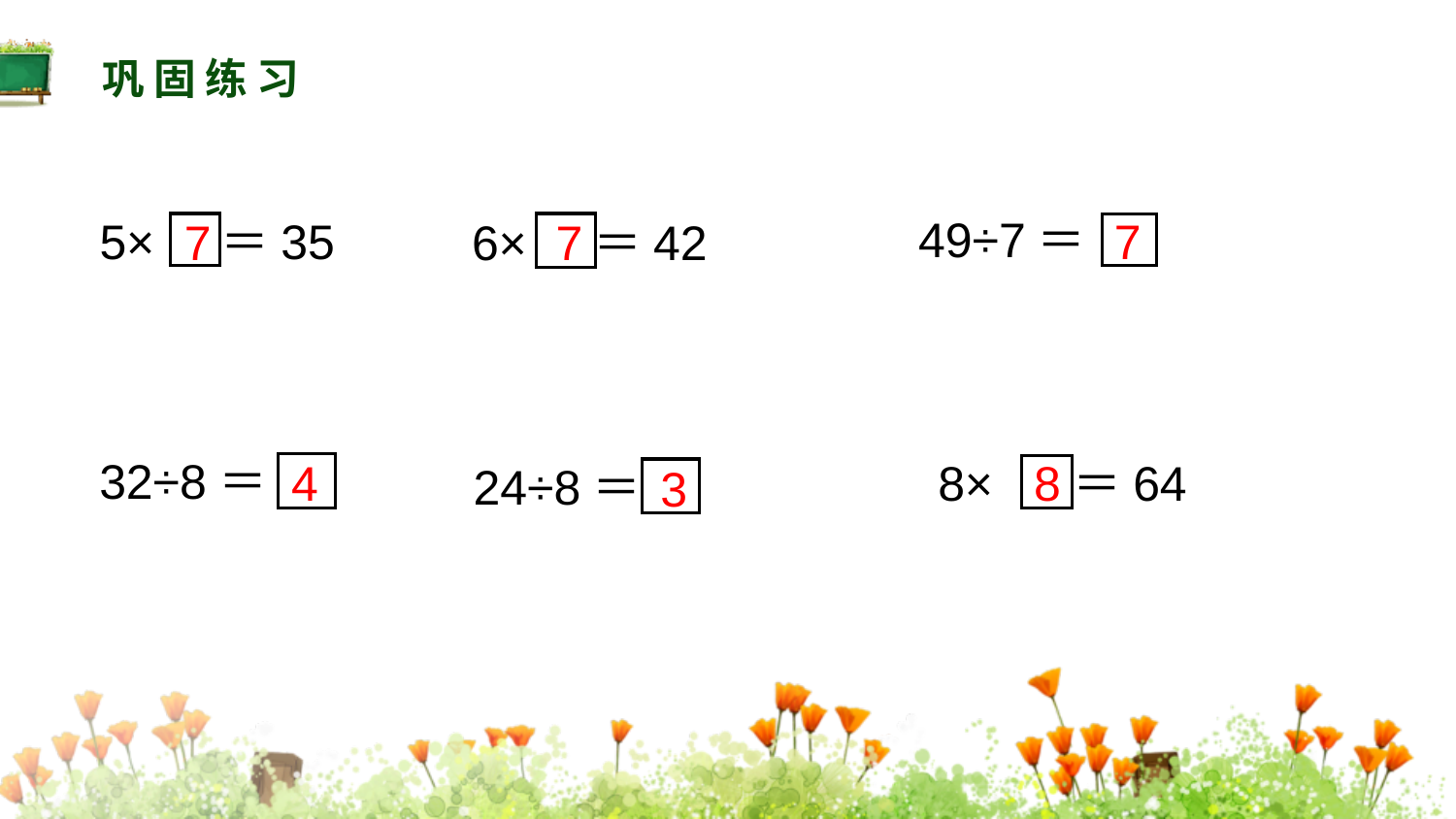

巩固练习
49÷7＝
5×    ＝35
7
7
6×    ＝42
7

32÷8＝
8×     ＝64
8
4
24÷8＝
3